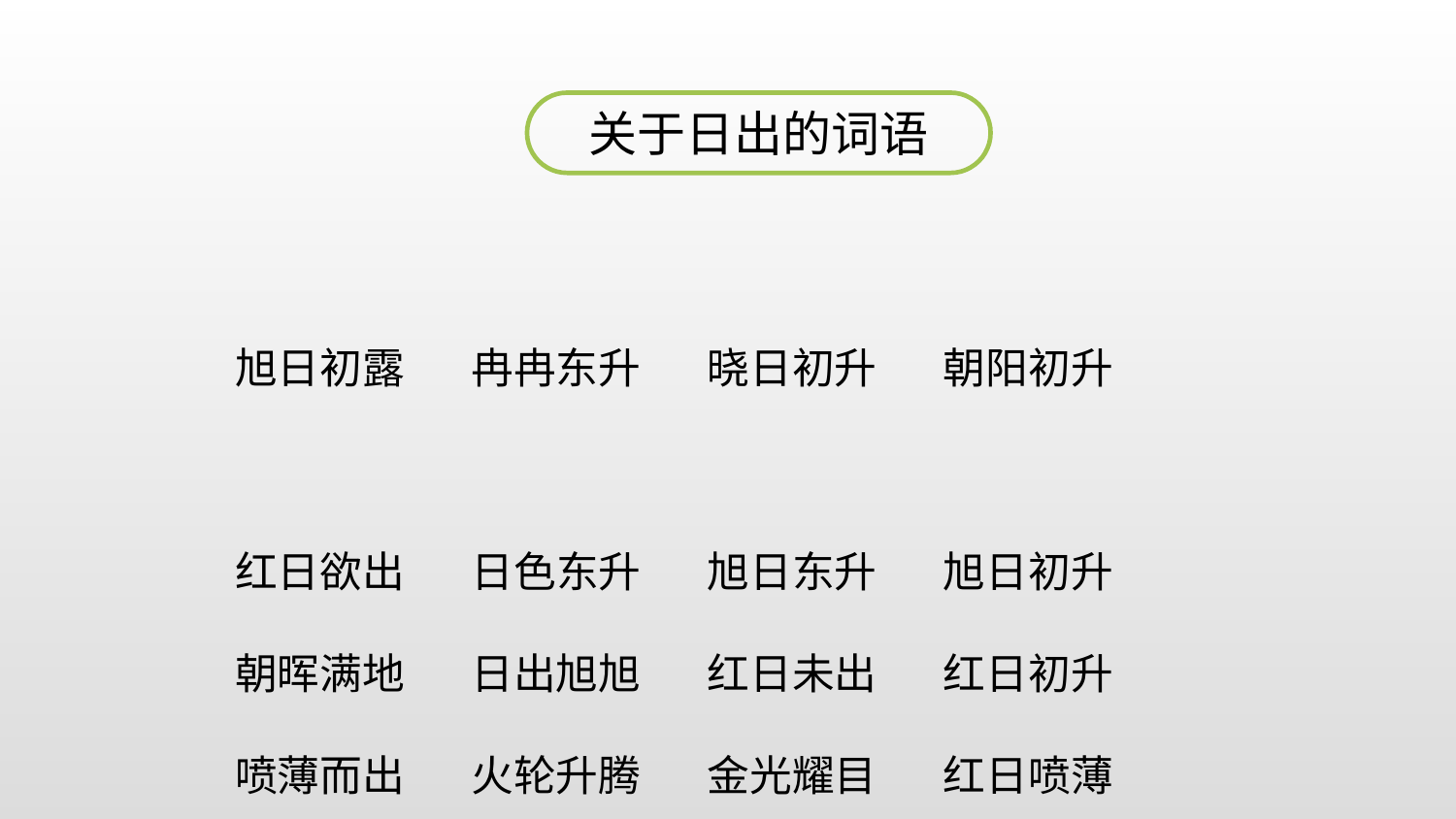

关于日出的词语
旭日初露       冉冉东升       晓日初升       朝阳初升
红日欲出       日色东升       旭日东升       旭日初升
朝晖满地       日出旭旭       红日未出       红日初升
喷薄而出       火轮升腾       金光耀目       红日喷薄